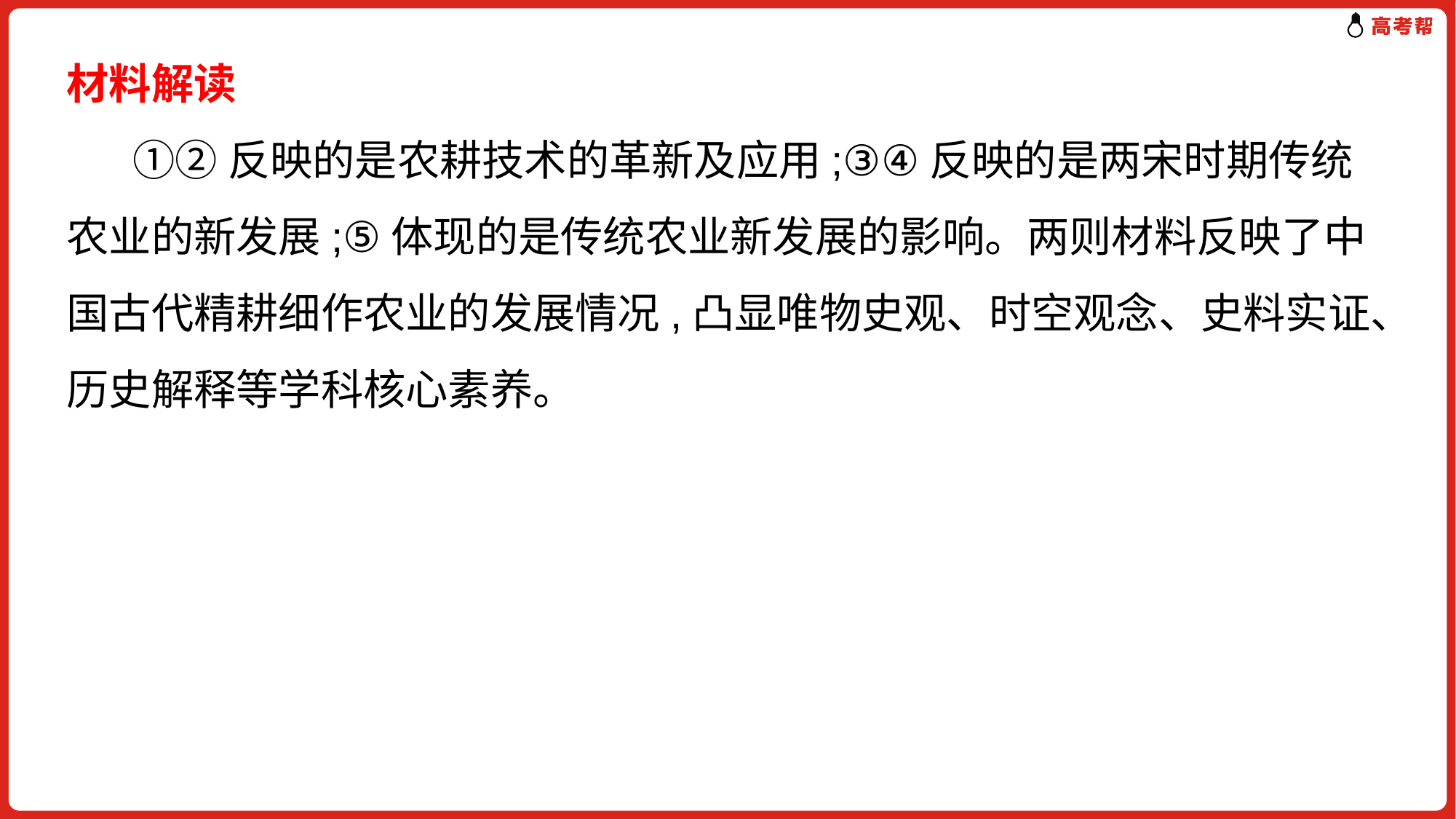

材料解读
       ①②反映的是农耕技术的革新及应用;③④反映的是两宋时期传统农业的新发展;⑤体现的是传统农业新发展的影响。两则材料反映了中国古代精耕细作农业的发展情况,凸显唯物史观、时空观念、史料实证、历史解释等学科核心素养。